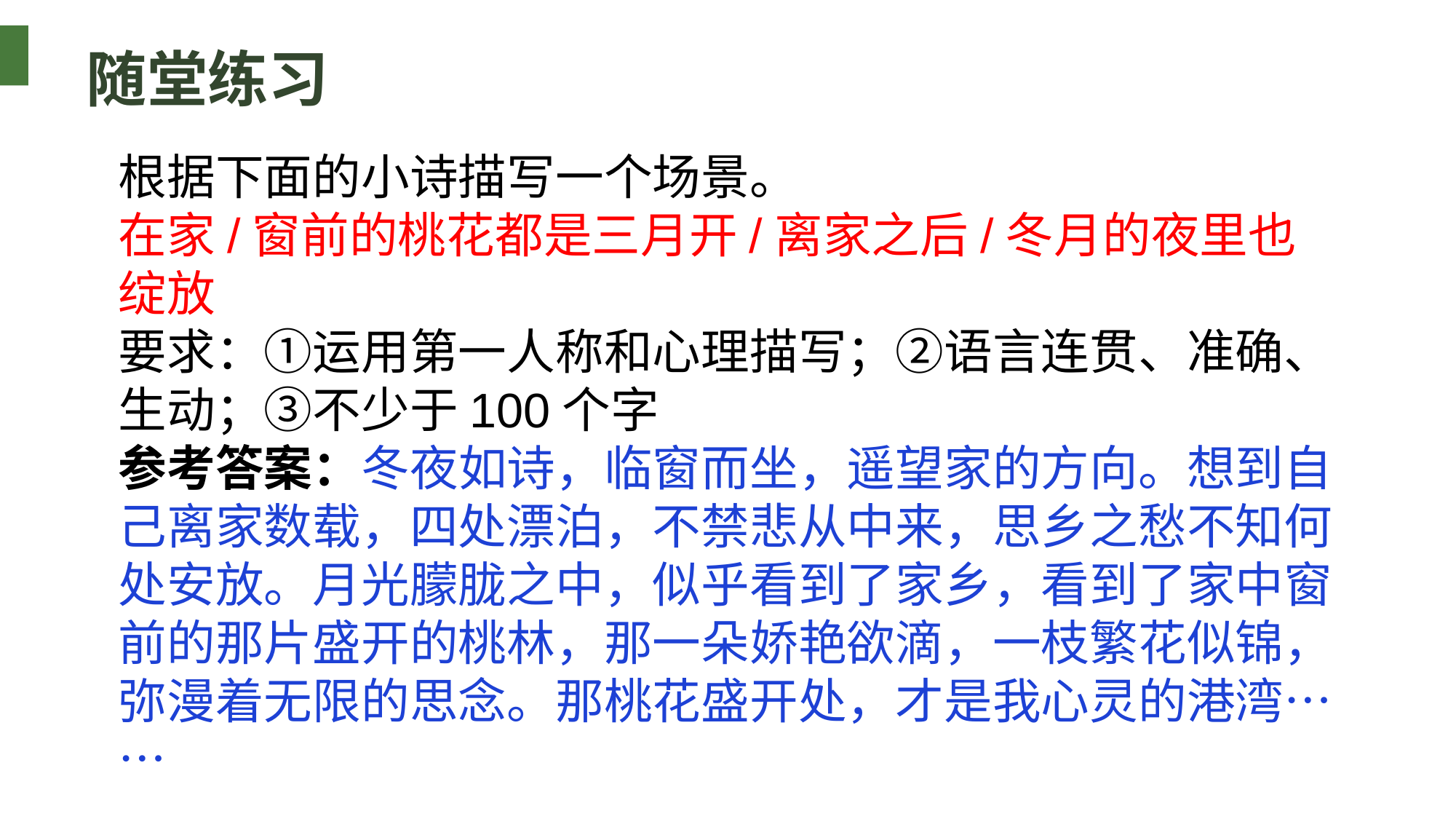

随堂练习
根据下面的小诗描写一个场景。
在家/窗前的桃花都是三月开/离家之后/冬月的夜里也绽放
要求：①运用第一人称和心理描写；②语言连贯、准确、生动；③不少于100个字
参考答案：冬夜如诗，临窗而坐，遥望家的方向。想到自己离家数载，四处漂泊，不禁悲从中来，思乡之愁不知何处安放。月光朦胧之中，似乎看到了家乡，看到了家中窗前的那片盛开的桃林，那一朵娇艳欲滴，一枝繁花似锦，弥漫着无限的思念。那桃花盛开处，才是我心灵的港湾……